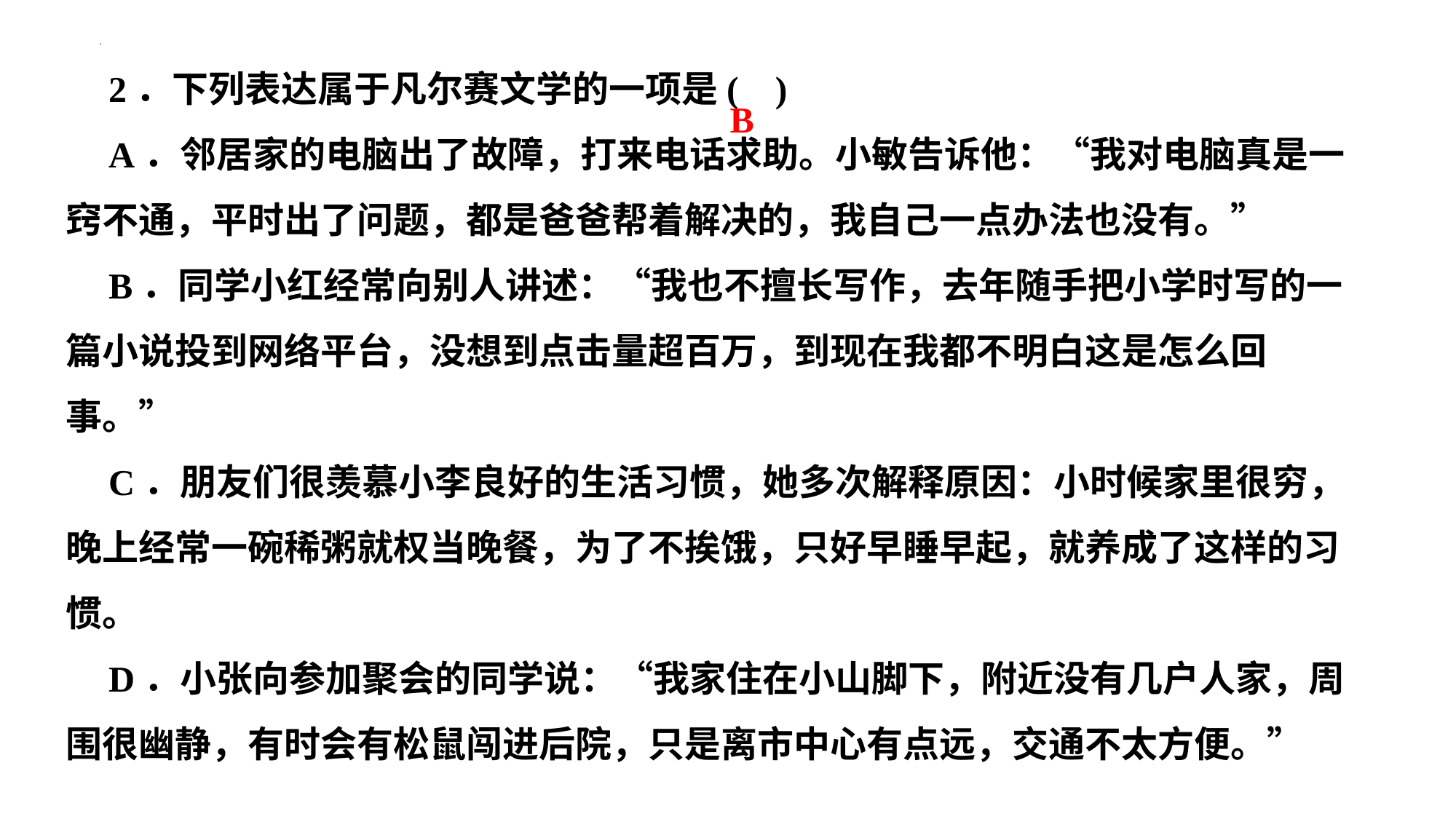

2．下列表达属于凡尔赛文学的一项是(    )
A．邻居家的电脑出了故障，打来电话求助。小敏告诉他：“我对电脑真是一窍不通，平时出了问题，都是爸爸帮着解决的，我自己一点办法也没有。”
B．同学小红经常向别人讲述：“我也不擅长写作，去年随手把小学时写的一篇小说投到网络平台，没想到点击量超百万，到现在我都不明白这是怎么回事。”
C．朋友们很羡慕小李良好的生活习惯，她多次解释原因：小时候家里很穷，晚上经常一碗稀粥就权当晚餐，为了不挨饿，只好早睡早起，就养成了这样的习惯。
D．小张向参加聚会的同学说：“我家住在小山脚下，附近没有几户人家，周围很幽静，有时会有松鼠闯进后院，只是离市中心有点远，交通不太方便。”
B